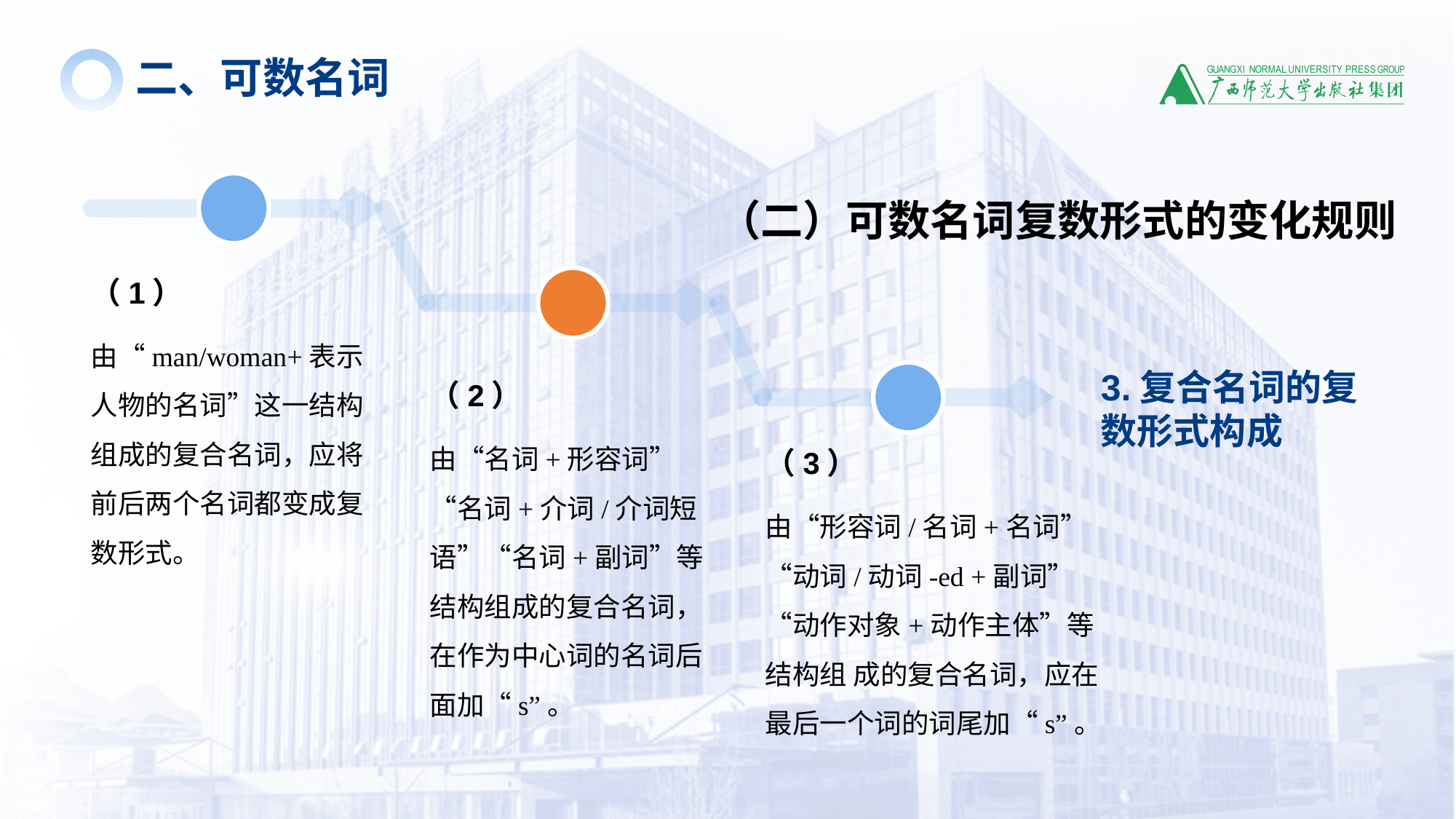

二、可数名词

（1）
由“man/woman+表示人物的名词”这一结构组成的复合名词，应将前后两个名词都变成复数形式。

（2）
由“名词+形容词”“名词+介词/介词短语”“名词+副词”等结构组成的复合名词，在作为中心词的名词后面加“s”。

（3）
由“形容词/名词+名词”“动词/动词-ed +副词”“动作对象+动作主体”等结构组 成的复合名词，应在最后一个词的词尾加“s”。

3.复合名词的复数形式构成
（二）可数名词复数形式的变化规则